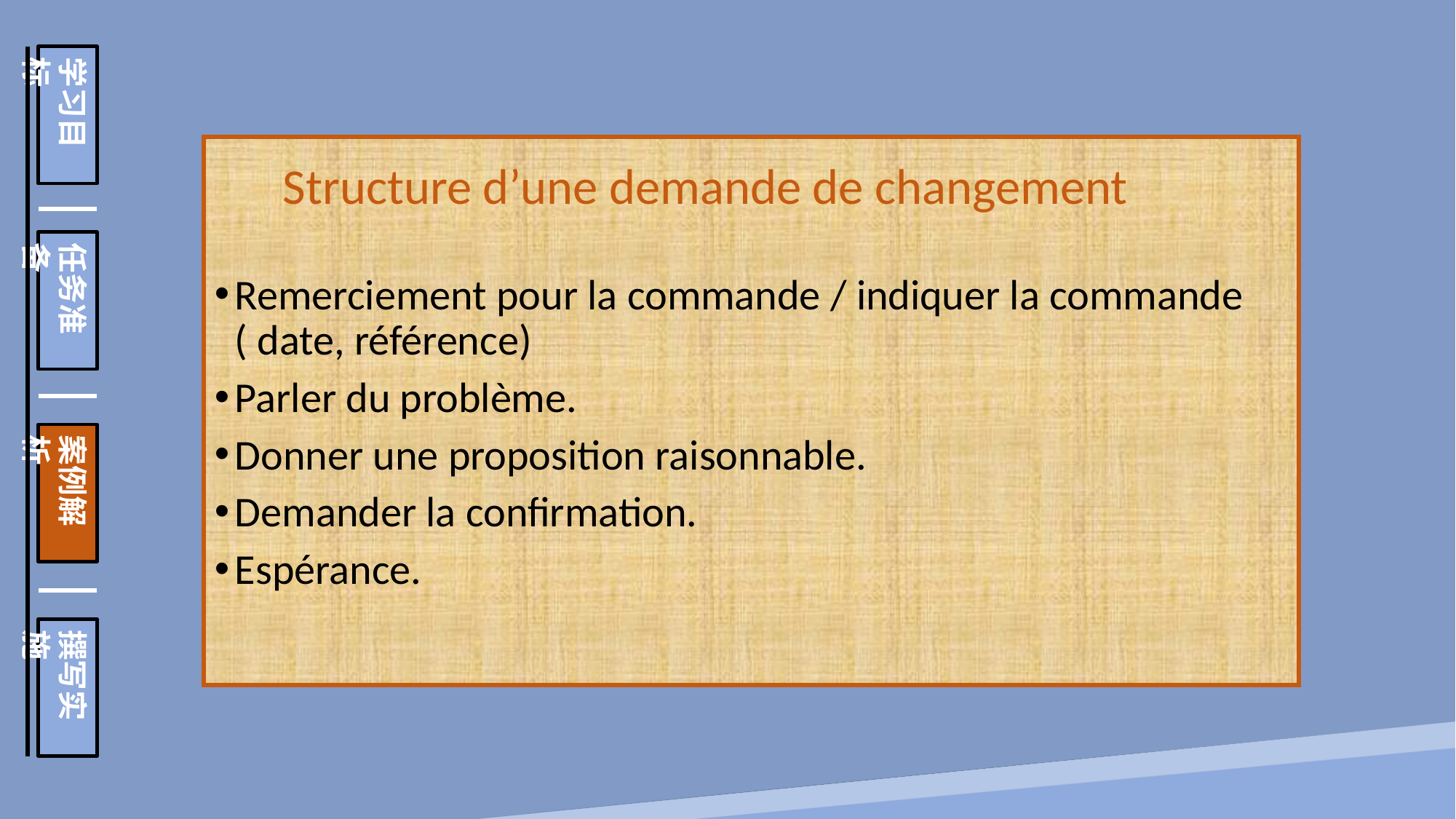

学习目标
任务准备
案例解析
撰写实施

Structure d’une demande de changement
Remerciement pour la commande / indiquer la commande ( date, référence)
Parler du problème.
Donner une proposition raisonnable.
Demander la confirmation.
Espérance.